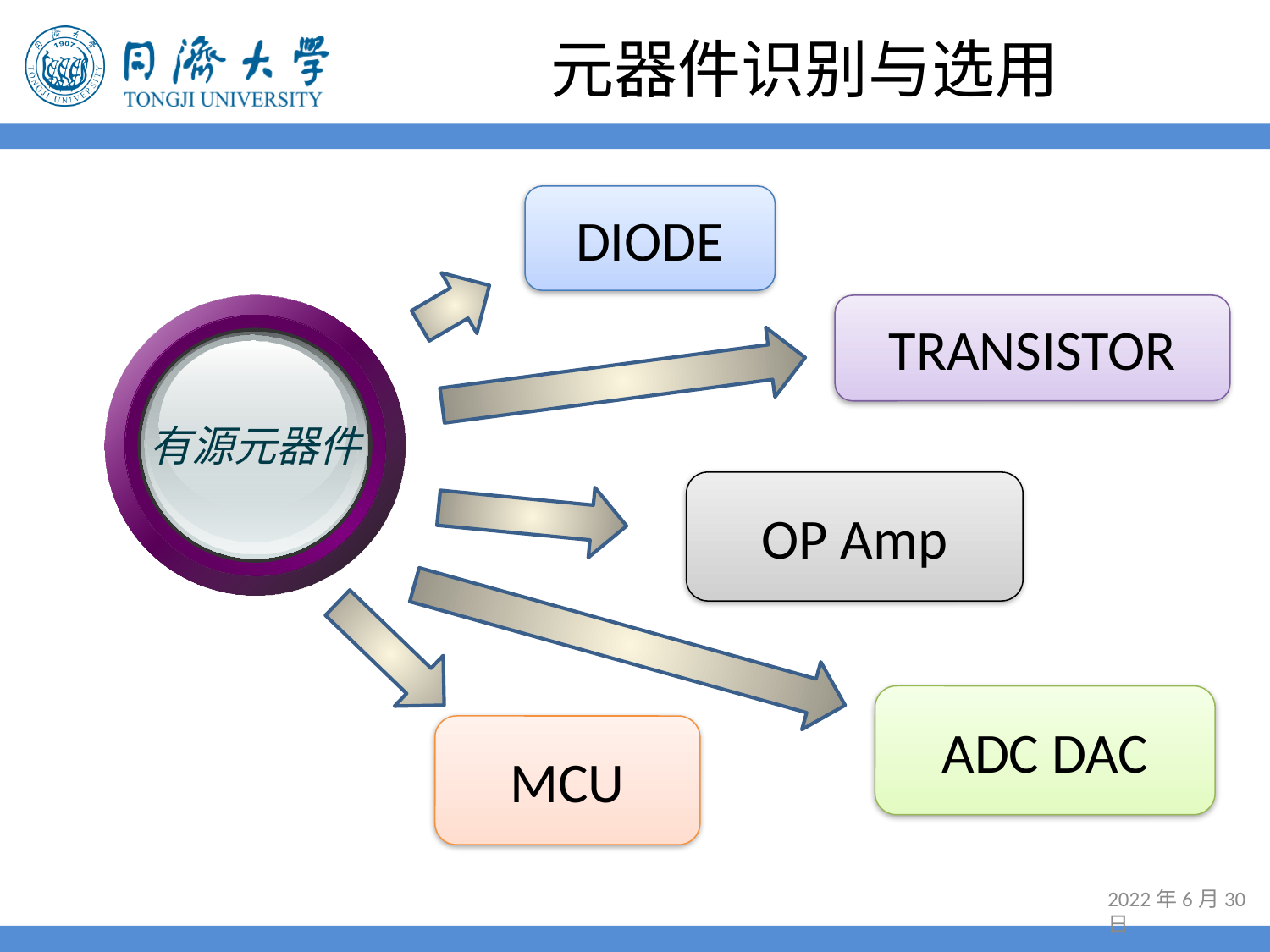

# 元器件识别与选用

DIODE

有源元器件
TRANSISTOR

OP Amp

ADC DAC
MCU
2022年6月30日